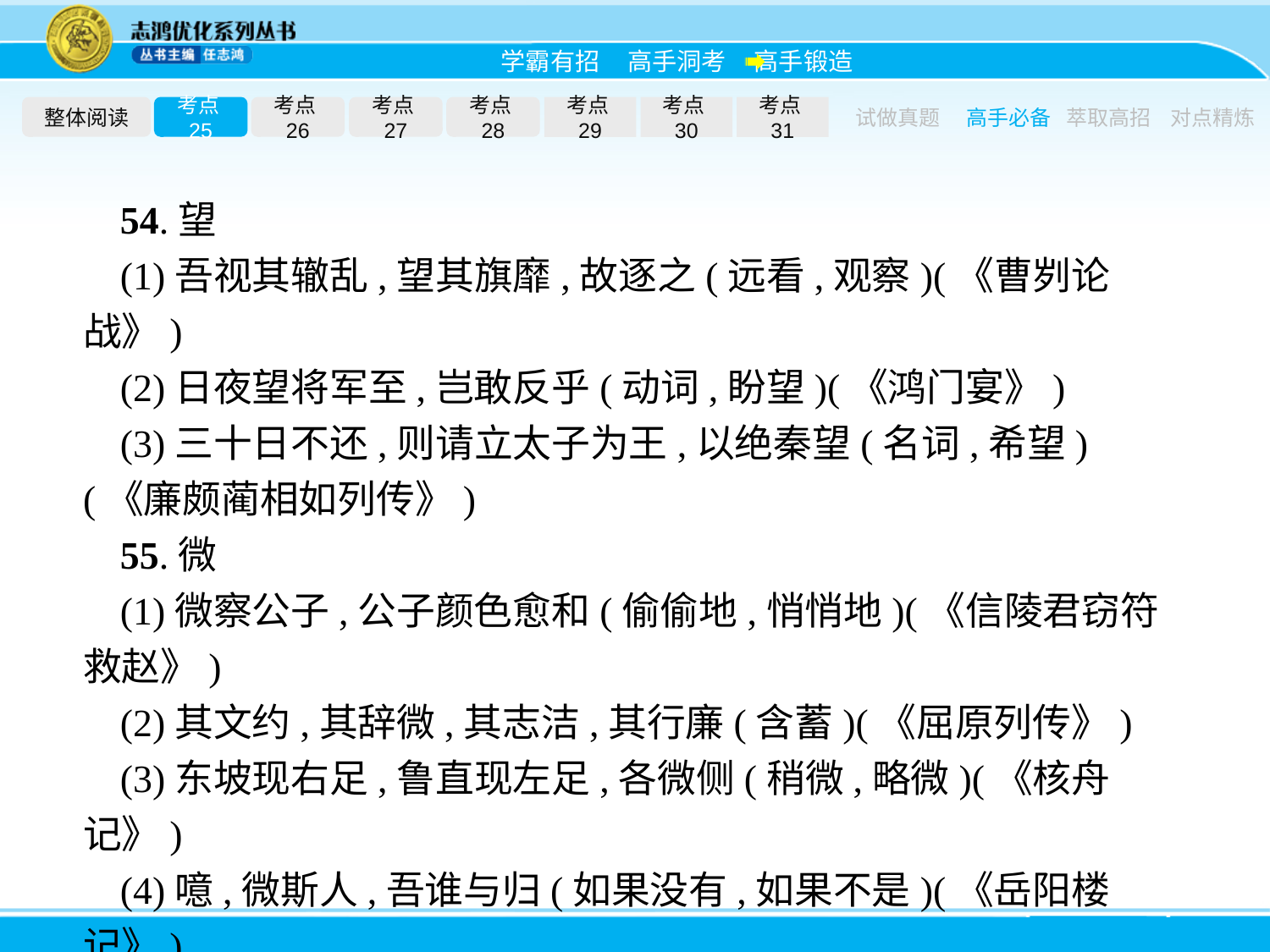

整体阅读
考点25
考点26
考点27
考点28
考点29
考点30
考点31
试做真题
高手必备
萃取高招
对点精炼
54.望
(1)吾视其辙乱,望其旗靡,故逐之(远看,观察)(《曹刿论战》)
(2)日夜望将军至,岂敢反乎(动词,盼望)(《鸿门宴》)
(3)三十日不还,则请立太子为王,以绝秦望(名词,希望)(《廉颇蔺相如列传》)
55.微
(1)微察公子,公子颜色愈和(偷偷地,悄悄地)(《信陵君窃符救赵》)
(2)其文约,其辞微,其志洁,其行廉(含蓄)(《屈原列传》)
(3)东坡现右足,鲁直现左足,各微侧(稍微,略微)(《核舟记》)
(4)噫,微斯人,吾谁与归(如果没有,如果不是)(《岳阳楼记》)